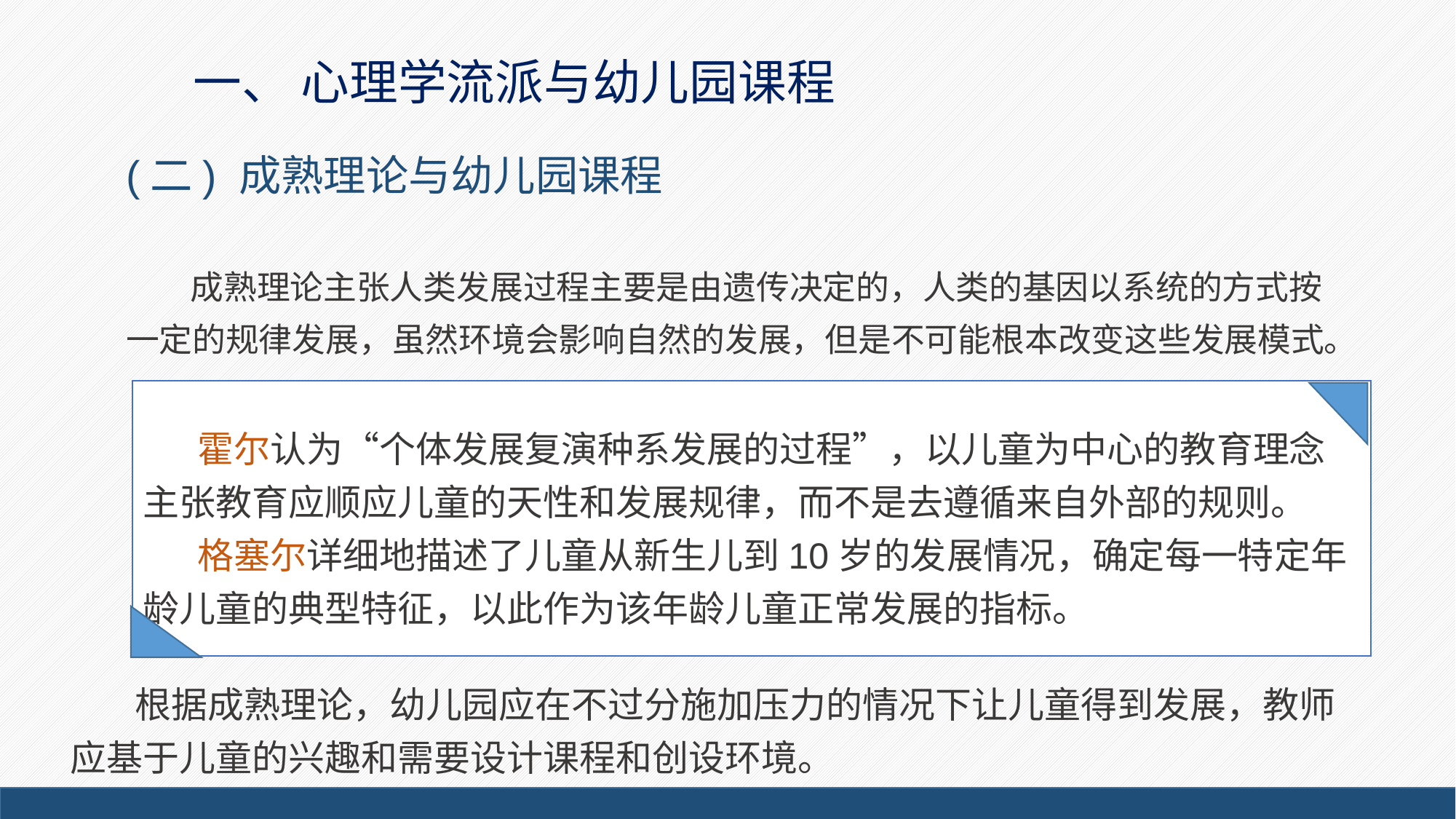

# 一、 心理学流派与幼儿园课程
(二) 成熟理论与幼儿园课程

成熟理论主张人类发展过程主要是由遗传决定的，人类的基因以系统的方式按一定的规律发展，虽然环境会影响自然的发展，但是不可能根本改变这些发展模式。

霍尔认为“个体发展复演种系发展的过程”，以儿童为中心的教育理念主张教育应顺应儿童的天性和发展规律，而不是去遵循来自外部的规则。
格塞尔详细地描述了儿童从新生儿到10岁的发展情况，确定每一特定年龄儿童的典型特征，以此作为该年龄儿童正常发展的指标。

根据成熟理论，幼儿园应在不过分施加压力的情况下让儿童得到发展，教师应基于儿童的兴趣和需要设计课程和创设环境。